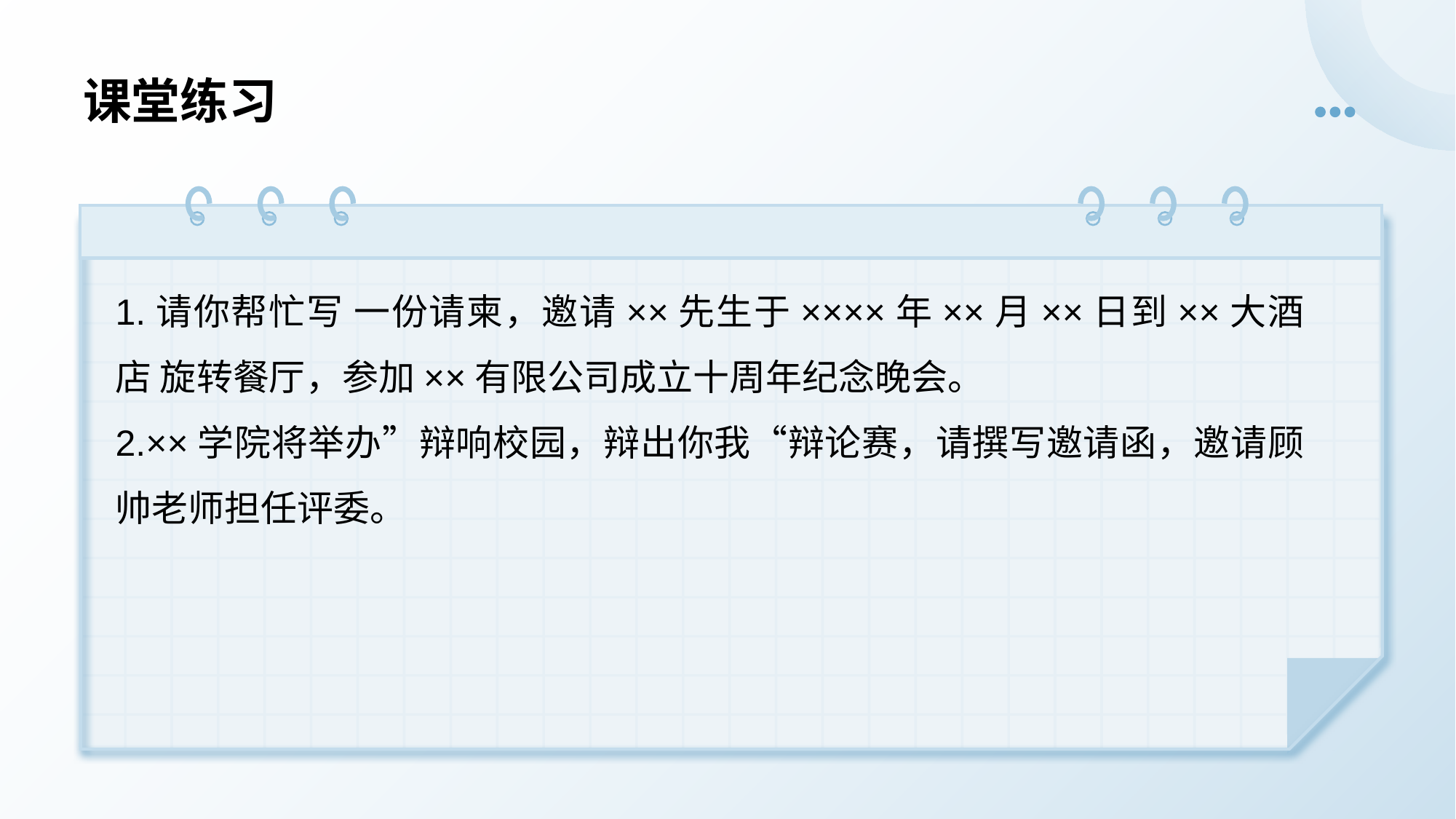

# 课堂练习
1.请你帮忙写 一份请柬，邀请××先生于××××年××月××日到××大酒店 旋转餐厅，参加××有限公司成立十周年纪念晚会。
2.××学院将举办”辩响校园，辩出你我“辩论赛，请撰写邀请函，邀请顾帅老师担任评委。